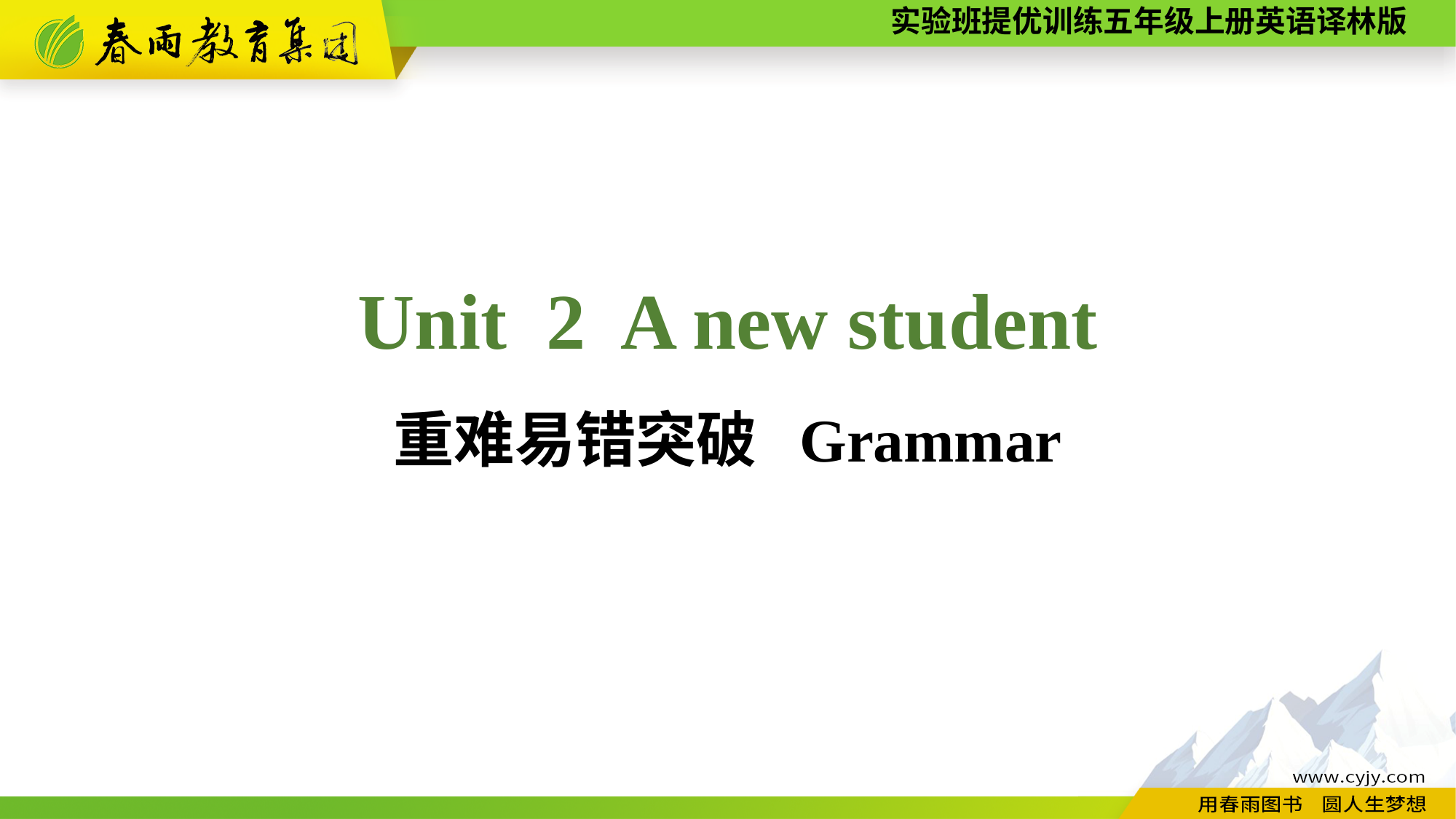

Unit  2  A new student
重难易错突破  Grammar